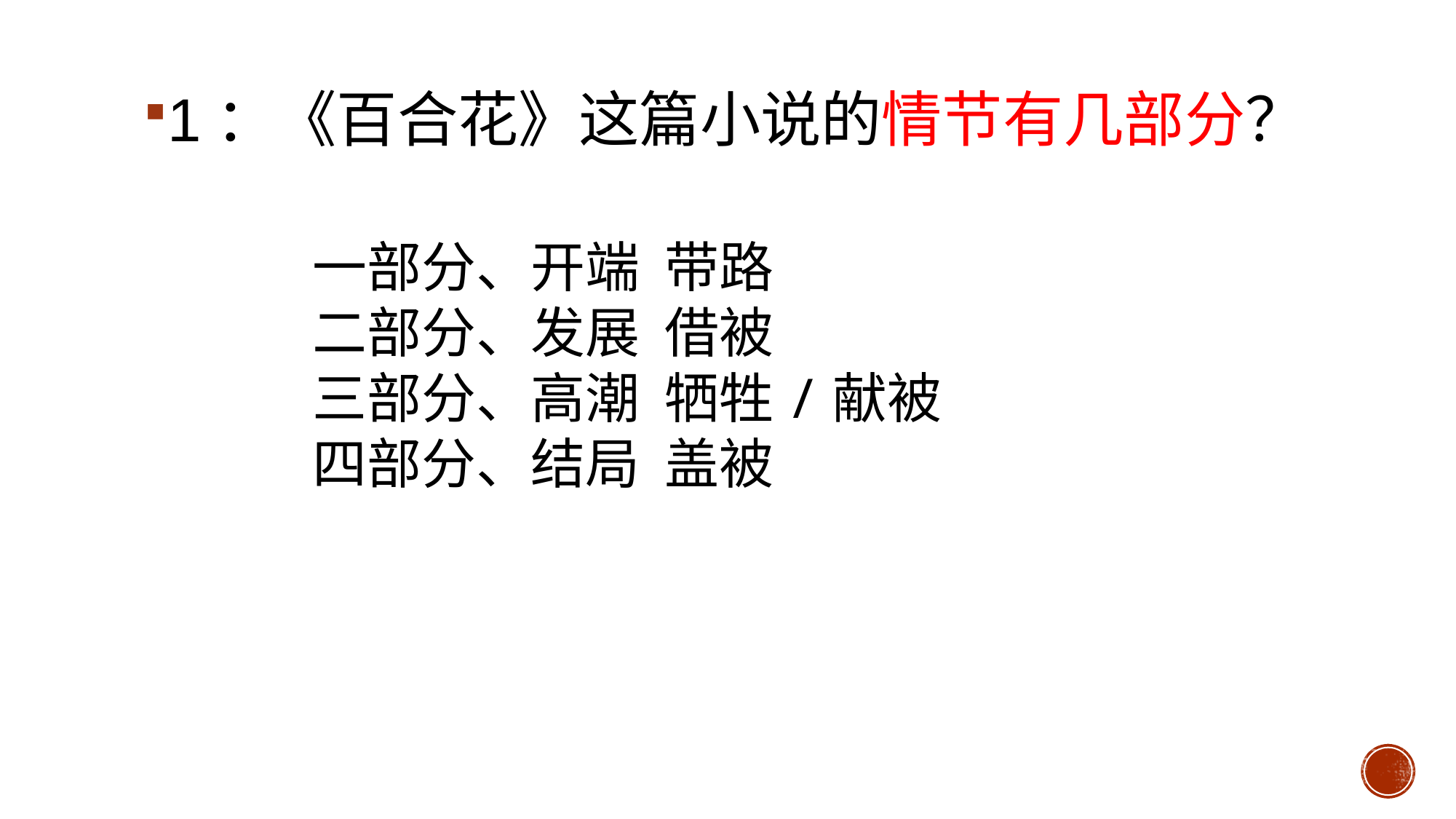

1：《百合花》这篇小说的情节有几部分？
一部分、开端  带路
二部分、发展  借被
三部分、高潮  牺牲/献被
四部分、结局  盖被